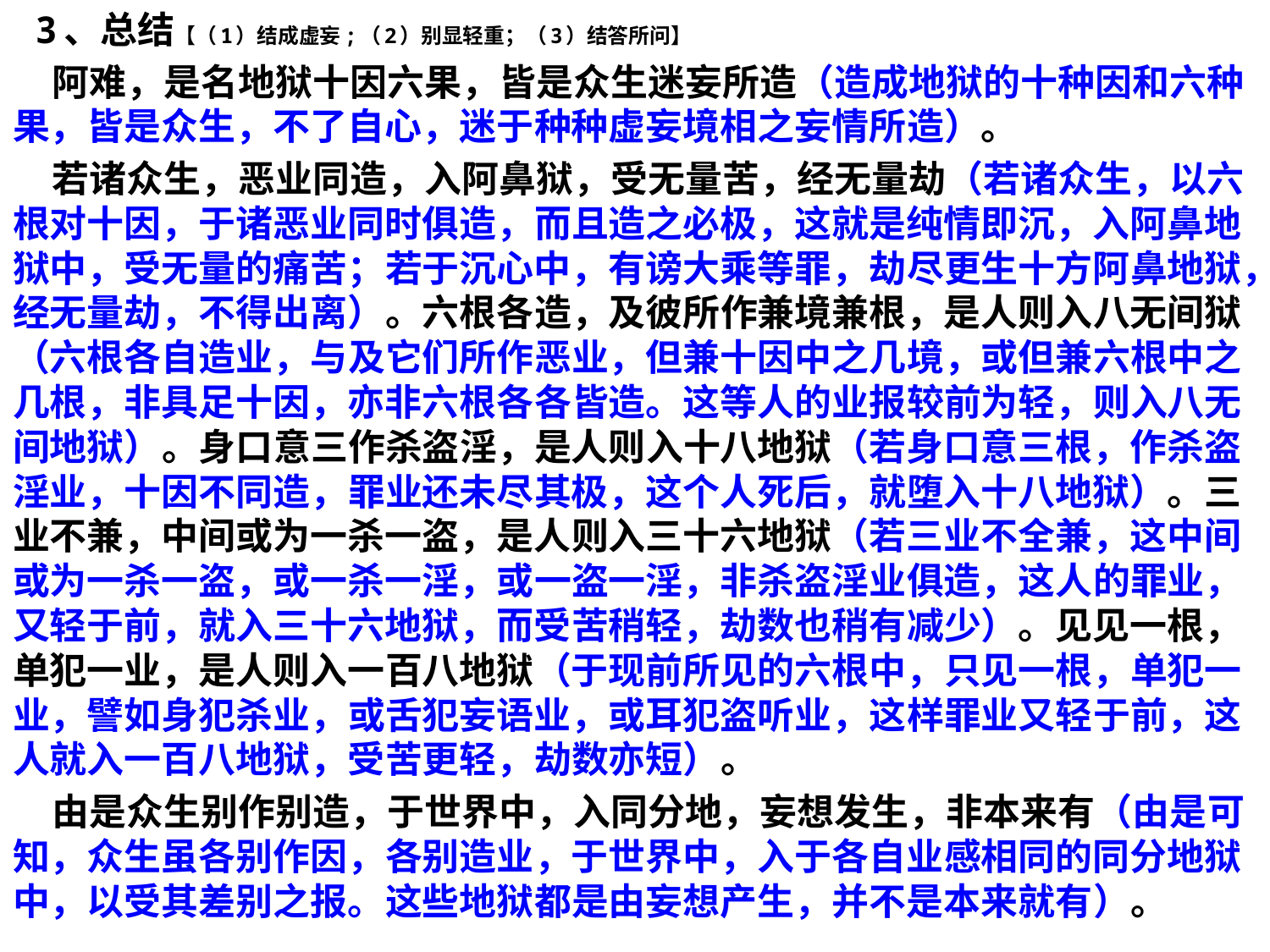

3、总结【（1）结成虚妄;（2）别显轻重；（3）结答所问】
    阿难，是名地狱十因六果，皆是众生迷妄所造（造成地狱的十种因和六种果，皆是众生，不了自心，迷于种种虚妄境相之妄情所造）。
    若诸众生，恶业同造，入阿鼻狱，受无量苦，经无量劫（若诸众生，以六根对十因，于诸恶业同时俱造，而且造之必极，这就是纯情即沉，入阿鼻地狱中，受无量的痛苦；若于沉心中，有谤大乘等罪，劫尽更生十方阿鼻地狱，经无量劫，不得出离）。六根各造，及彼所作兼境兼根，是人则入八无间狱（六根各自造业，与及它们所作恶业，但兼十因中之几境，或但兼六根中之几根，非具足十因，亦非六根各各皆造。这等人的业报较前为轻，则入八无间地狱）。身口意三作杀盗淫，是人则入十八地狱（若身口意三根，作杀盗淫业，十因不同造，罪业还未尽其极，这个人死后，就堕入十八地狱）。三业不兼，中间或为一杀一盗，是人则入三十六地狱（若三业不全兼，这中间或为一杀一盗，或一杀一淫，或一盗一淫，非杀盗淫业俱造，这人的罪业，又轻于前，就入三十六地狱，而受苦稍轻，劫数也稍有减少）。见见一根，单犯一业，是人则入一百八地狱（于现前所见的六根中，只见一根，单犯一业，譬如身犯杀业，或舌犯妄语业，或耳犯盗听业，这样罪业又轻于前，这人就入一百八地狱，受苦更轻，劫数亦短）。
    由是众生别作别造，于世界中，入同分地，妄想发生，非本来有（由是可知，众生虽各别作因，各别造业，于世界中，入于各自业感相同的同分地狱中，以受其差别之报。这些地狱都是由妄想产生，并不是本来就有）。